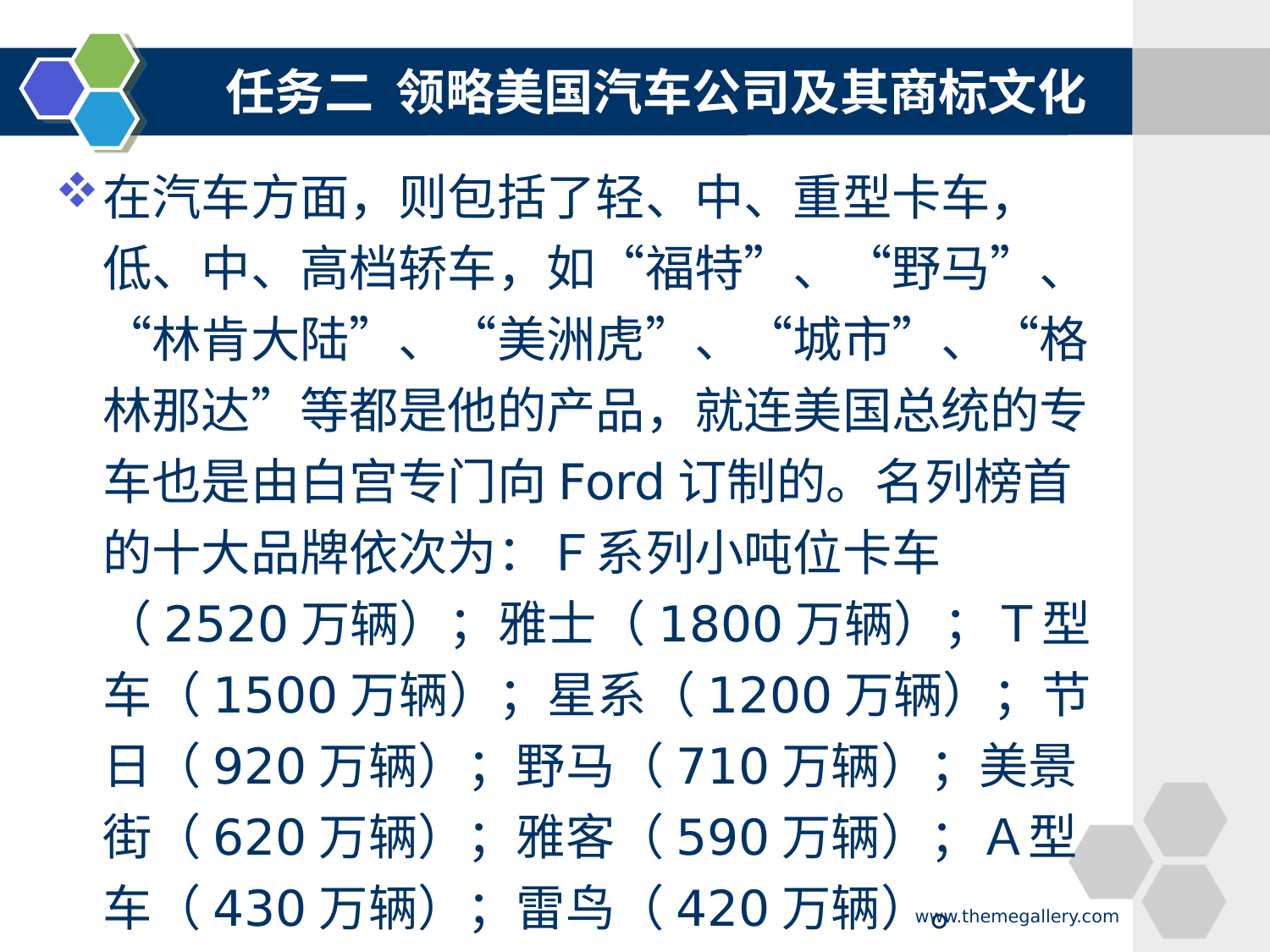

任务二  领略美国汽车公司及其商标文化
#
在汽车方面，则包括了轻、中、重型卡车，低、中、高档轿车，如“福特”、“野马”、“林肯大陆”、“美洲虎”、“城市”、“格林那达”等都是他的产品，就连美国总统的专车也是由白宫专门向Ford订制的。名列榜首的十大品牌依次为：Ｆ系列小吨位卡车（2520万辆）；雅士（1800万辆）；Ｔ型车（1500万辆）；星系（1200万辆）；节日（920万辆）；野马（710万辆）；美景街（620万辆）；雅客（590万辆）；Ａ型车（430万辆）；雷鸟（420万辆）。
www.themegallery.com